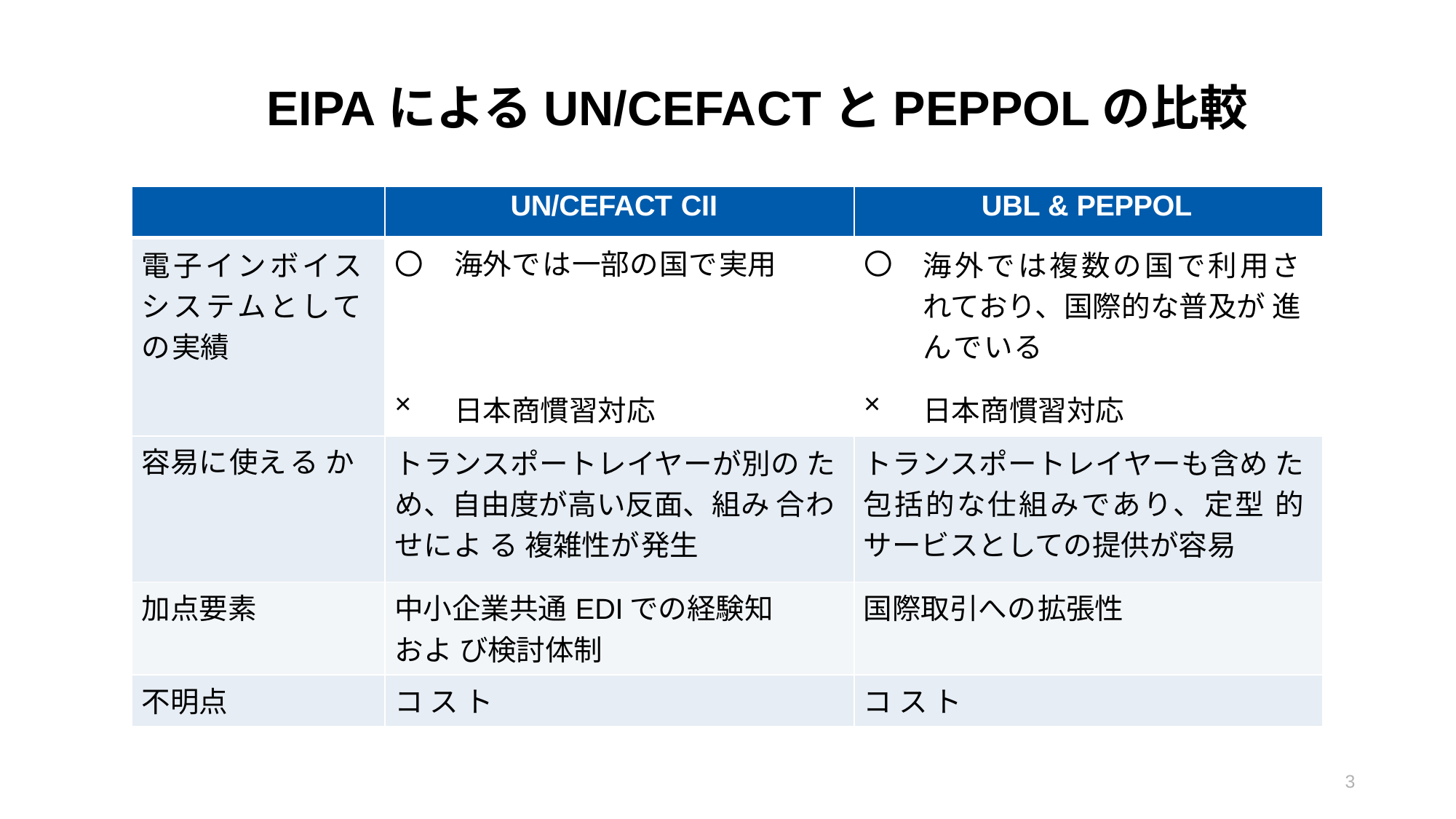

EIPAによるUN/CEFACTとPEPPOLの比較
|  | UN/CEFACT CII |  | UBL & PEPPOL |  |
| --- | --- | --- | --- | --- |
| 電子インボイス システムとして の実績 | 〇 | 海外では一部の国で実用 | 〇 | 海外では複数の国で利用さ れており、国際的な普及が 進んでいる |
|  | × | 日本商慣習対応 | × | 日本商慣習対応 |
| 容易に使えるか | トランスポートレイヤーが別の ため、自由度が高い反面、組み 合わせによる複雑性が発生 |  | トランスポートレイヤーも含め た包括的な仕組みであり、定型 的サービスとしての提供が容易 |  |
| 加点要素 | 中小企業共通EDIでの経験知 および検討体制 |  | 国際取引への拡張性 |  |
| 不明点 | コスト |  | コスト |  |
3